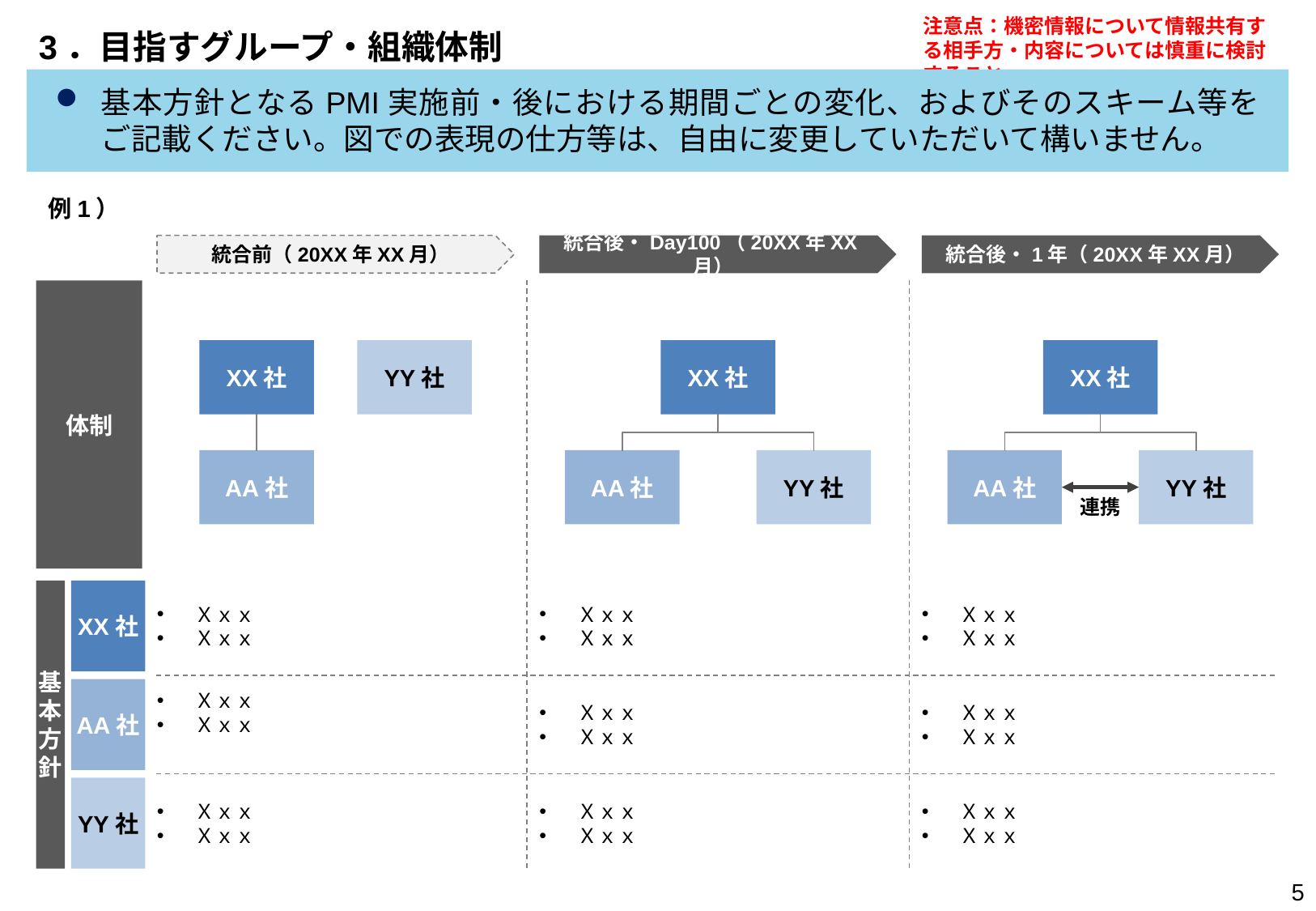

# 3．目指すグループ・組織体制
基本方針となるPMI実施前・後における期間ごとの変化、およびそのスキーム等をご記載ください。図での表現の仕方等は、自由に変更していただいて構いません。
例1）
統合前（20XX年XX月）
統合後・Day100（20XX年XX月）
統合後・1年（20XX年XX月）
体制
XX社
YY社
XX社
XX社
AA社
AA社
YY社
AA社
YY社
連携
基本
方針
XX社
Ｘｘｘ
Ｘｘｘ
Ｘｘｘ
Ｘｘｘ
Ｘｘｘ
Ｘｘｘ
AA社
Ｘｘｘ
Ｘｘｘ

Ｘｘｘ
Ｘｘｘ
Ｘｘｘ
Ｘｘｘ
YY社
Ｘｘｘ
Ｘｘｘ
Ｘｘｘ
Ｘｘｘ
Ｘｘｘ
Ｘｘｘ
5